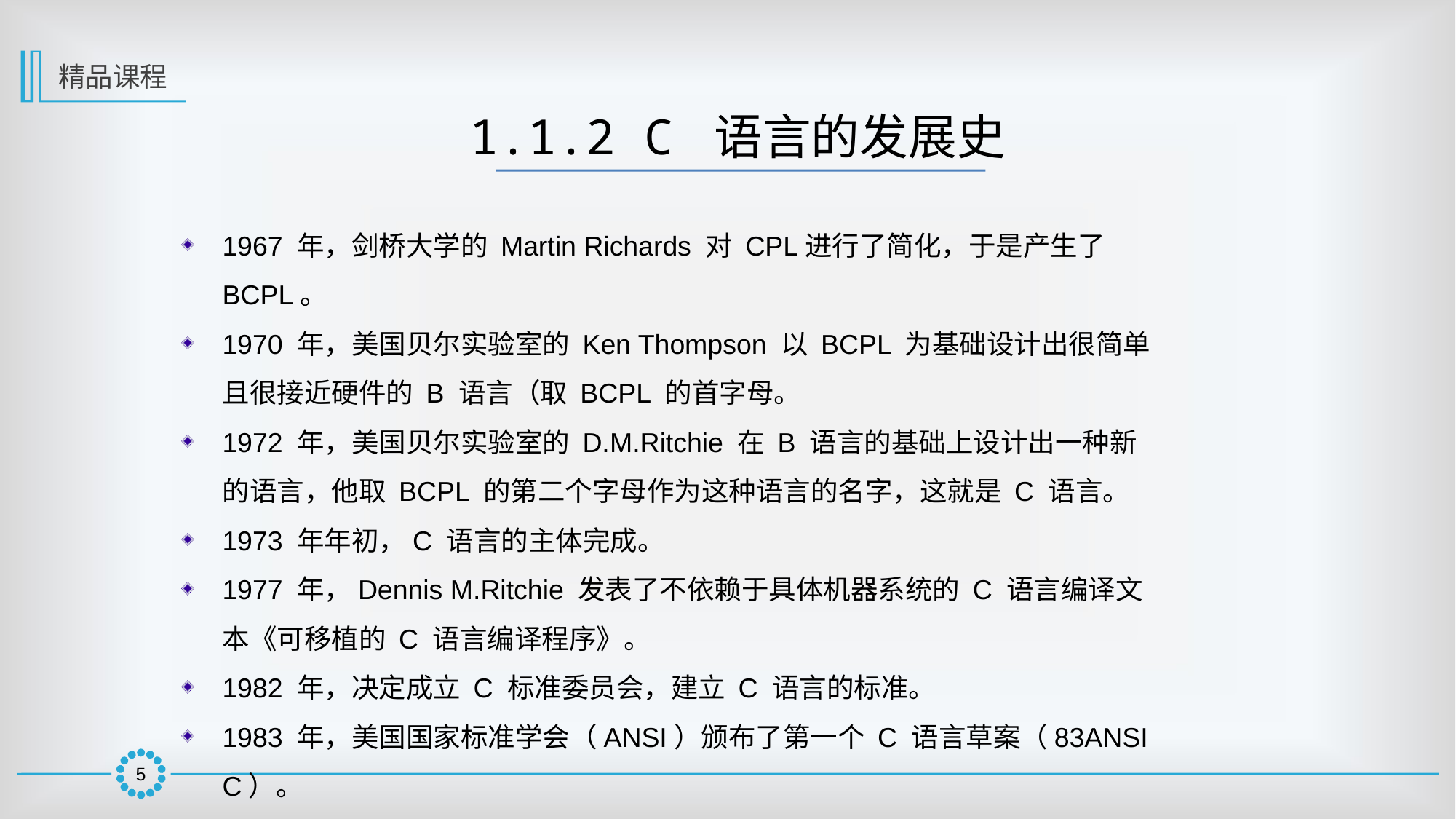

精品课程
1.1.2 C 语言的发展史

1967 年，剑桥大学的 Martin Richards 对 CPL进行了简化，于是产生了 BCPL。
1970 年，美国贝尔实验室的 Ken Thompson 以 BCPL 为基础设计出很简单且很接近硬件的 B 语言（取 BCPL 的首字母。
1972 年，美国贝尔实验室的 D.M.Ritchie 在 B 语言的基础上设计出一种新的语言，他取 BCPL 的第二个字母作为这种语言的名字，这就是 C 语言。
1973 年年初，C 语言的主体完成。
1977 年，Dennis M.Ritchie 发表了不依赖于具体机器系统的 C 语言编译文本《可移植的 C 语言编译程序》。
1982 年，决定成立 C 标准委员会，建立 C 语言的标准。
1983 年，美国国家标准学会（ANSI）颁布了第一个 C 语言草案（83ANSI C）。

5